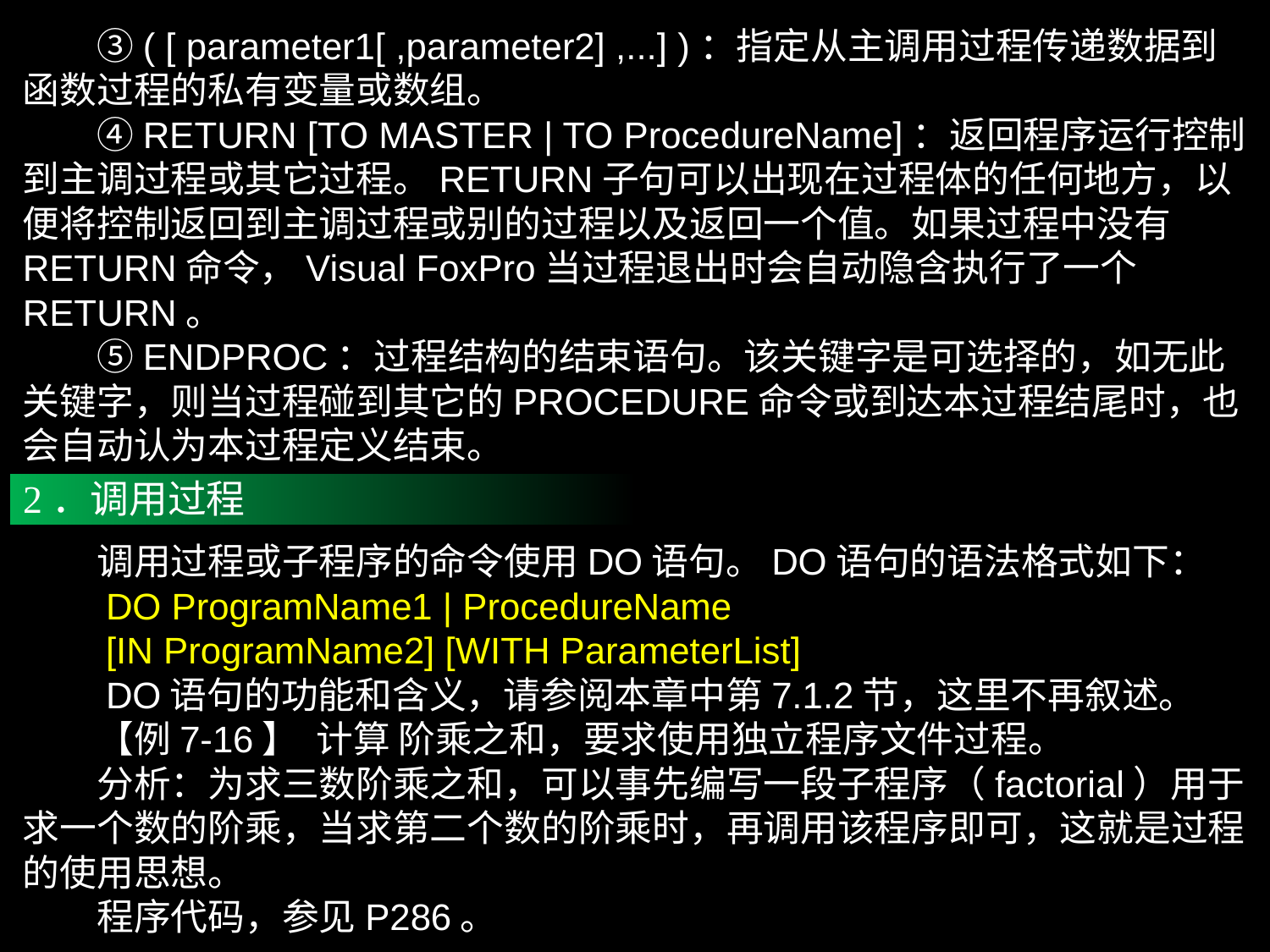

③( [ parameter1[ ,parameter2] ,...] )：指定从主调用过程传递数据到函数过程的私有变量或数组。
　　④RETURN [TO MASTER | TO ProcedureName]：返回程序运行控制到主调过程或其它过程。RETURN子句可以出现在过程体的任何地方，以便将控制返回到主调过程或别的过程以及返回一个值。如果过程中没有RETURN命令，Visual FoxPro当过程退出时会自动隐含执行了一个RETURN。
　　⑤ENDPROC：过程结构的结束语句。该关键字是可选择的，如无此关键字，则当过程碰到其它的PROCEDURE命令或到达本过程结尾时，也会自动认为本过程定义结束。
2．调用过程
　　调用过程或子程序的命令使用DO语句。DO语句的语法格式如下：
　　DO ProgramName1 | ProcedureName
　　[IN ProgramName2] [WITH ParameterList]
　　DO语句的功能和含义，请参阅本章中第7.1.2节，这里不再叙述。
　　【例7-16】  计算 阶乘之和，要求使用独立程序文件过程。
　　分析：为求三数阶乘之和，可以事先编写一段子程序（factorial）用于求一个数的阶乘，当求第二个数的阶乘时，再调用该程序即可，这就是过程的使用思想。
　　程序代码，参见P286。